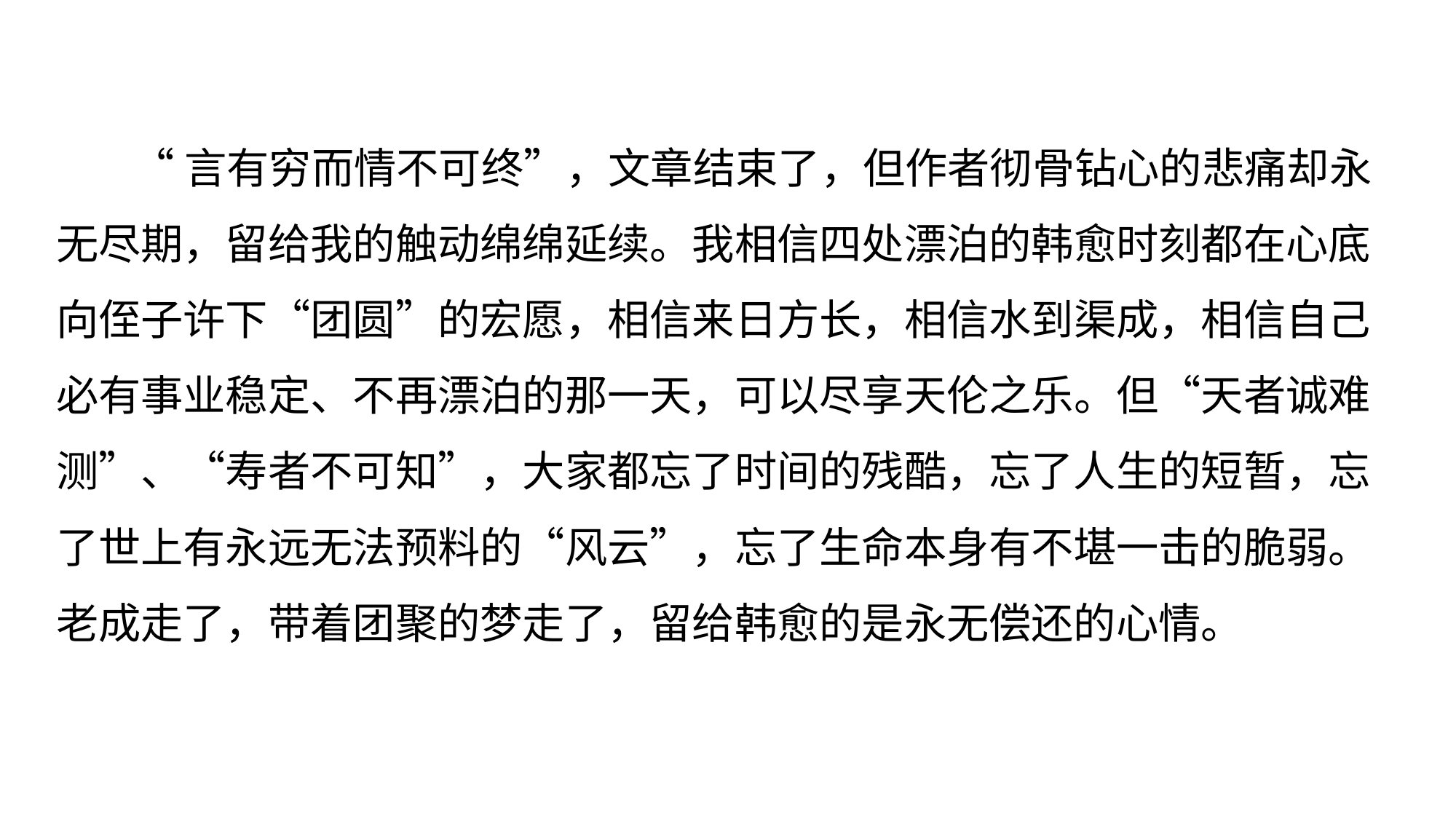

“言有穷而情不可终”，文章结束了，但作者彻骨钻心的悲痛却永无尽期，留给我的触动绵绵延续。我相信四处漂泊的韩愈时刻都在心底向侄子许下“团圆”的宏愿，相信来日方长，相信水到渠成，相信自己必有事业稳定、不再漂泊的那一天，可以尽享天伦之乐。但“天者诚难测”、“寿者不可知”，大家都忘了时间的残酷，忘了人生的短暂，忘了世上有永远无法预料的“风云”，忘了生命本身有不堪一击的脆弱。老成走了，带着团聚的梦走了，留给韩愈的是永无偿还的心情。